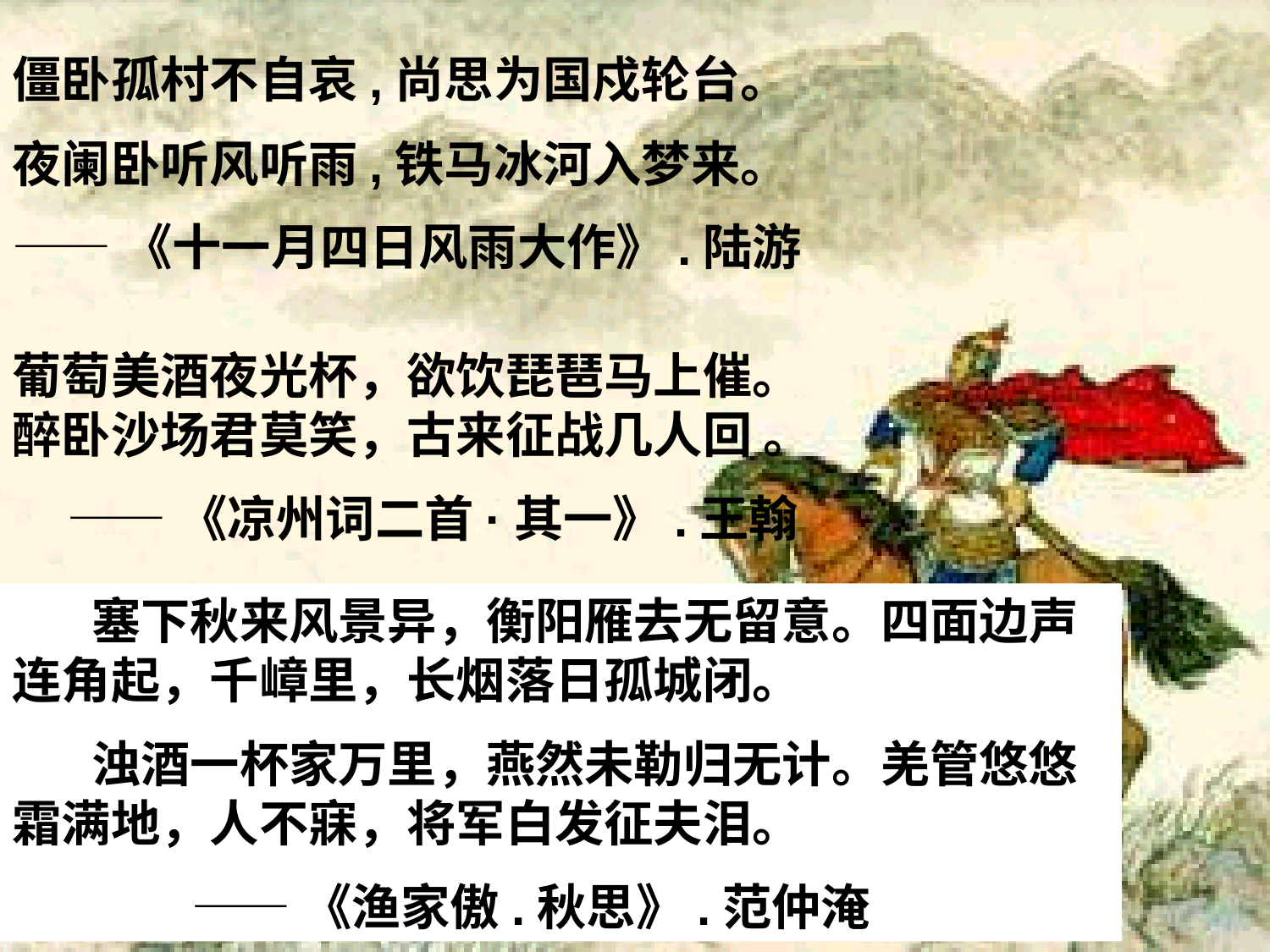

僵卧孤村不自哀,尚思为国戍轮台。
夜阑卧听风听雨,铁马冰河入梦来。
——《十一月四日风雨大作》.陆游
葡萄美酒夜光杯，欲饮琵琶马上催。
醉卧沙场君莫笑，古来征战几人回 。
     ——《凉州词二首·其一》.王翰

      塞下秋来风景异，衡阳雁去无留意。四面边声连角起，千嶂里，长烟落日孤城闭。
      浊酒一杯家万里，燕然未勒归无计。羌管悠悠霜满地，人不寐，将军白发征夫泪。
                ——《渔家傲.秋思》.范仲淹